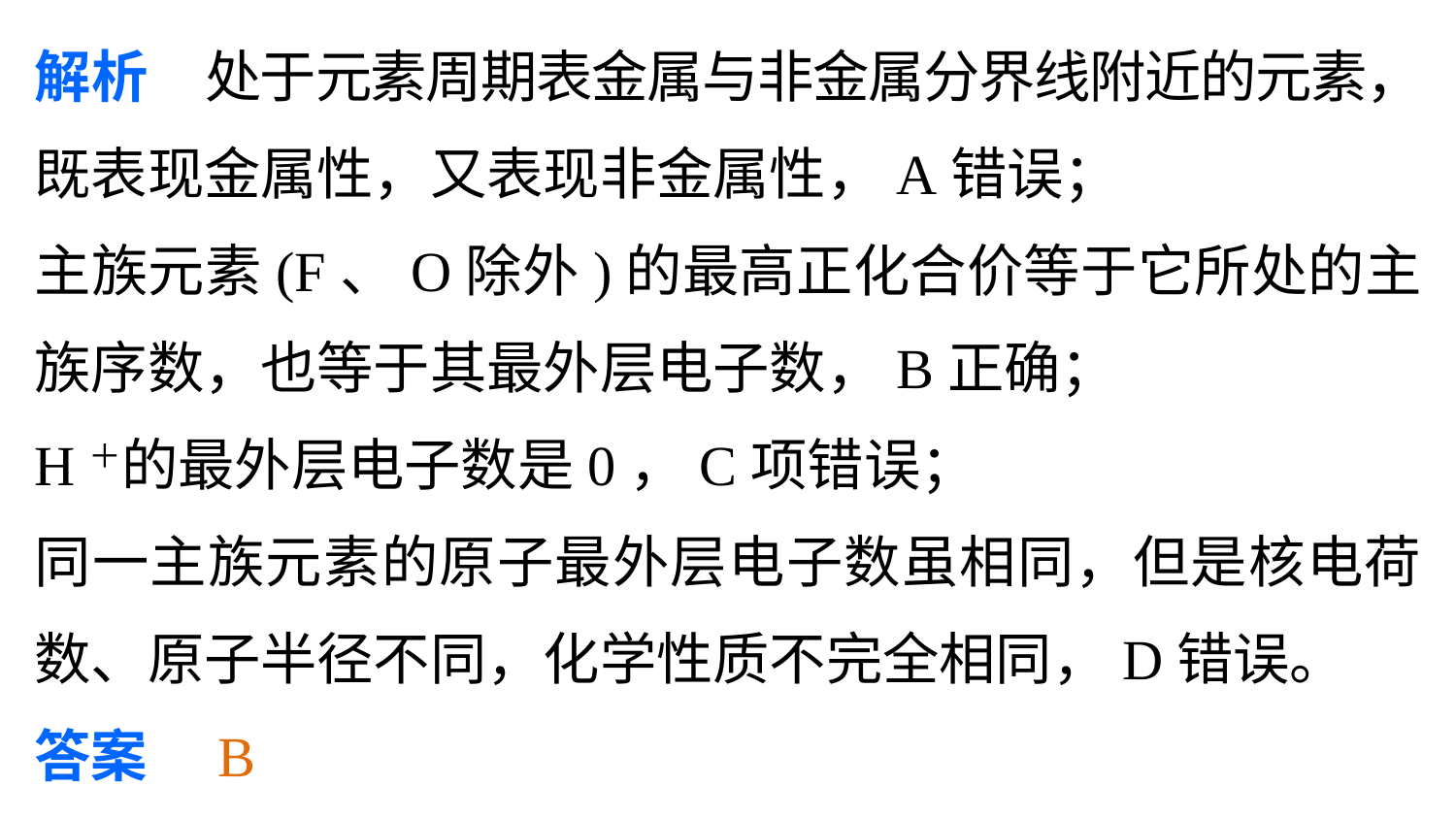

解析　处于元素周期表金属与非金属分界线附近的元素，既表现金属性，又表现非金属性，A错误；
主族元素(F、O除外)的最高正化合价等于它所处的主族序数，也等于其最外层电子数，B正确；
H＋的最外层电子数是0，C项错误；
同一主族元素的原子最外层电子数虽相同，但是核电荷数、原子半径不同，化学性质不完全相同，D错误。
答案　B